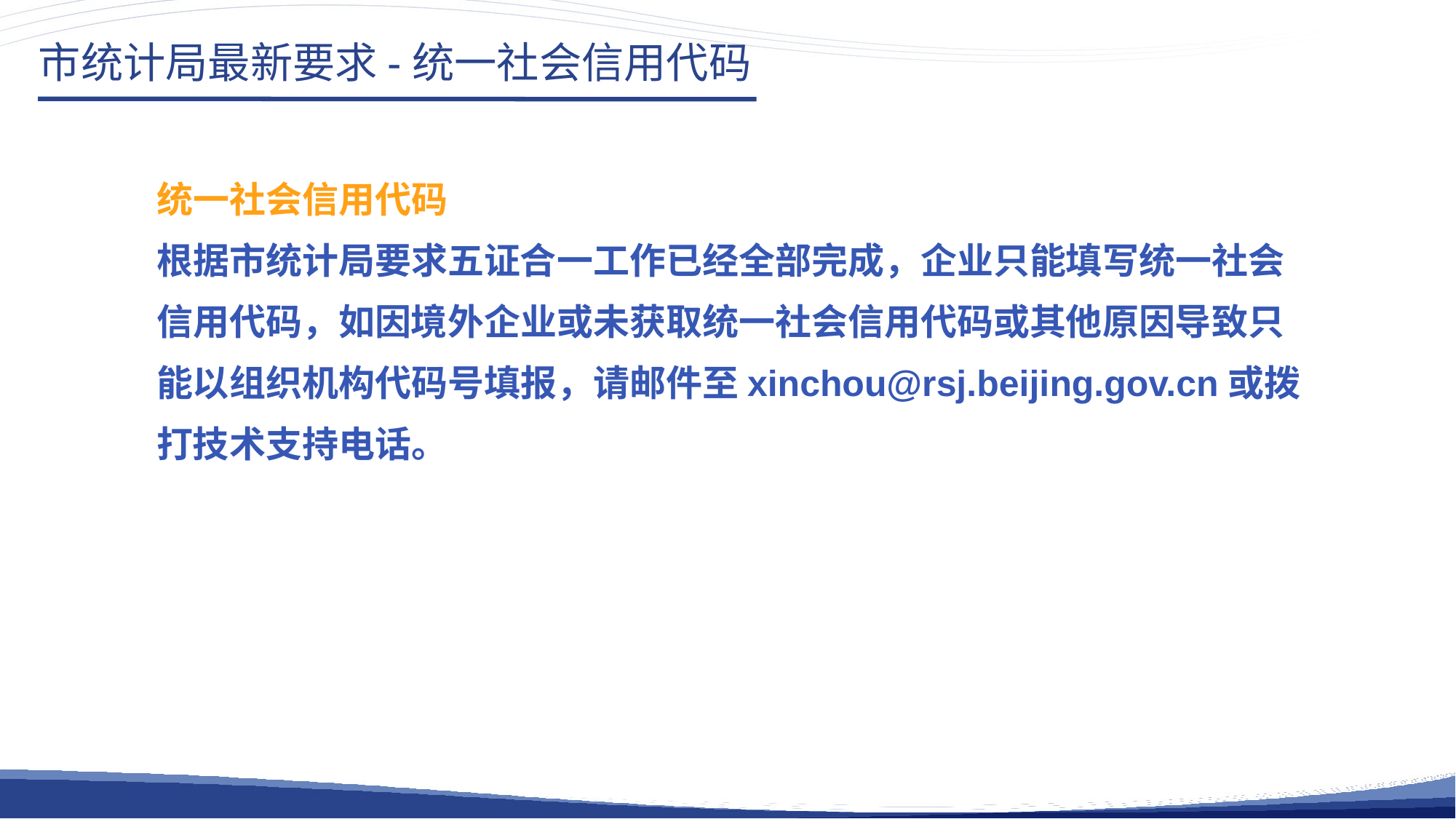

市统计局最新要求-统一社会信用代码
统一社会信用代码
根据市统计局要求五证合一工作已经全部完成，企业只能填写统一社会信用代码，如因境外企业或未获取统一社会信用代码或其他原因导致只能以组织机构代码号填报，请邮件至xinchou@rsj.beijing.gov.cn或拨打技术支持电话。